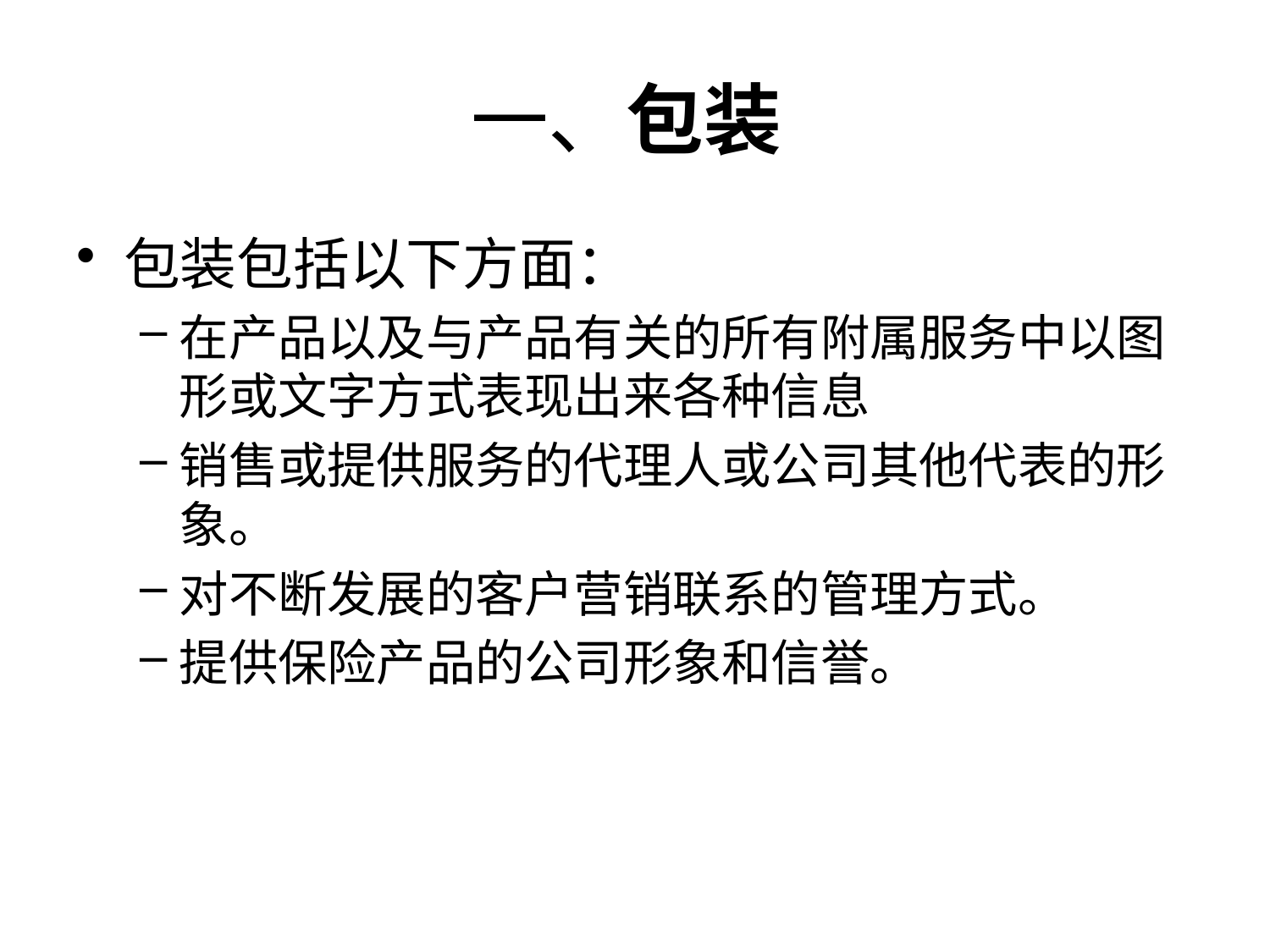

# 一、包装
包装包括以下方面：
在产品以及与产品有关的所有附属服务中以图形或文字方式表现出来各种信息
销售或提供服务的代理人或公司其他代表的形象。
对不断发展的客户营销联系的管理方式。
提供保险产品的公司形象和信誉。